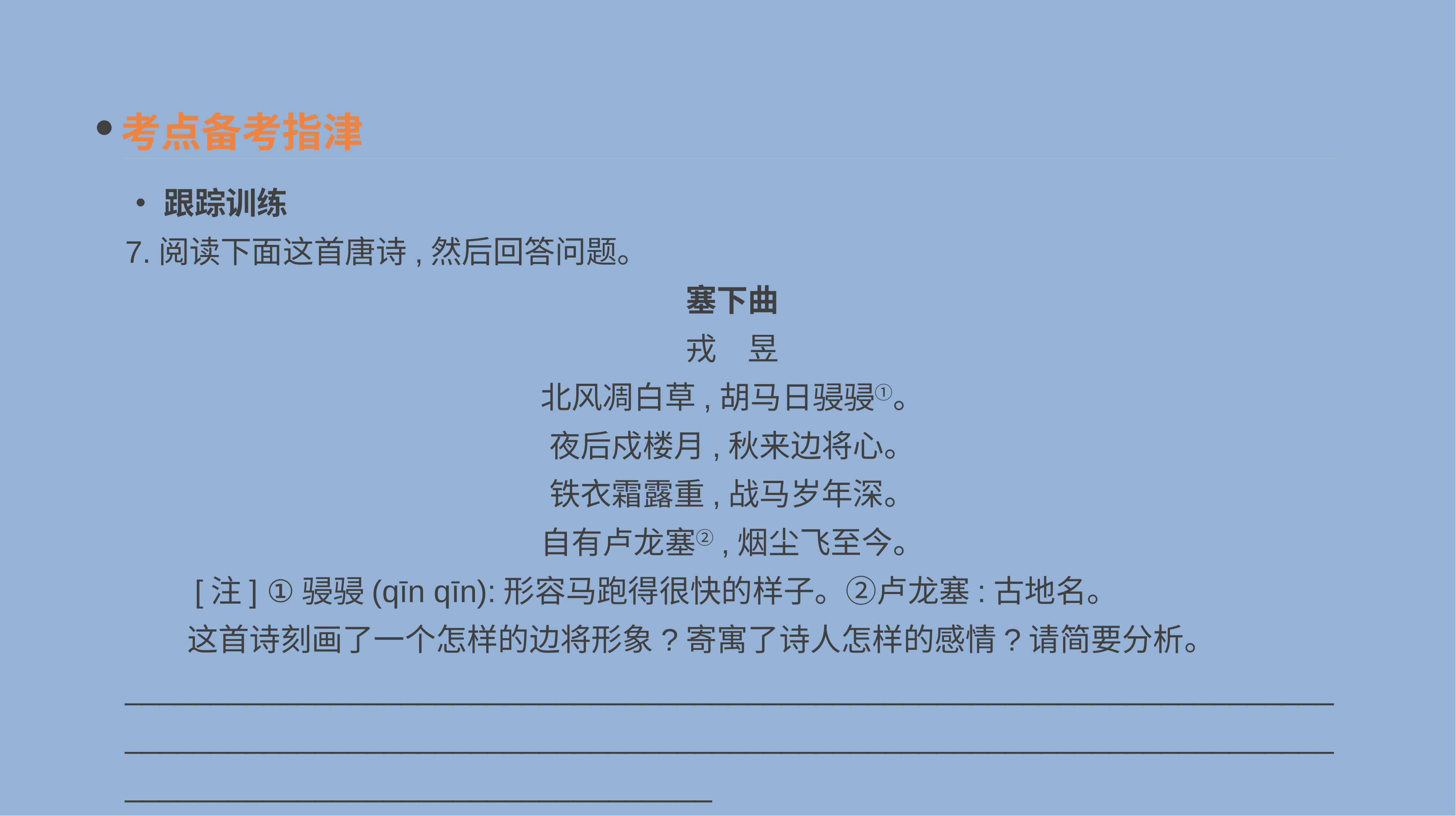

考点备考指津

•跟踪训练
7.阅读下面这首唐诗,然后回答问题。
塞下曲
戎　昱
北风凋白草,胡马日骎骎①。
夜后戍楼月,秋来边将心。
铁衣霜露重,战马岁年深。
自有卢龙塞②,烟尘飞至今。
　　[注] ①骎骎(qīn qīn):形容马跑得很快的样子。②卢龙塞:古地名。
　　这首诗刻画了一个怎样的边将形象?寄寓了诗人怎样的感情?请简要分析。
______________________________________________________________________________________________________________________________________________________________________________